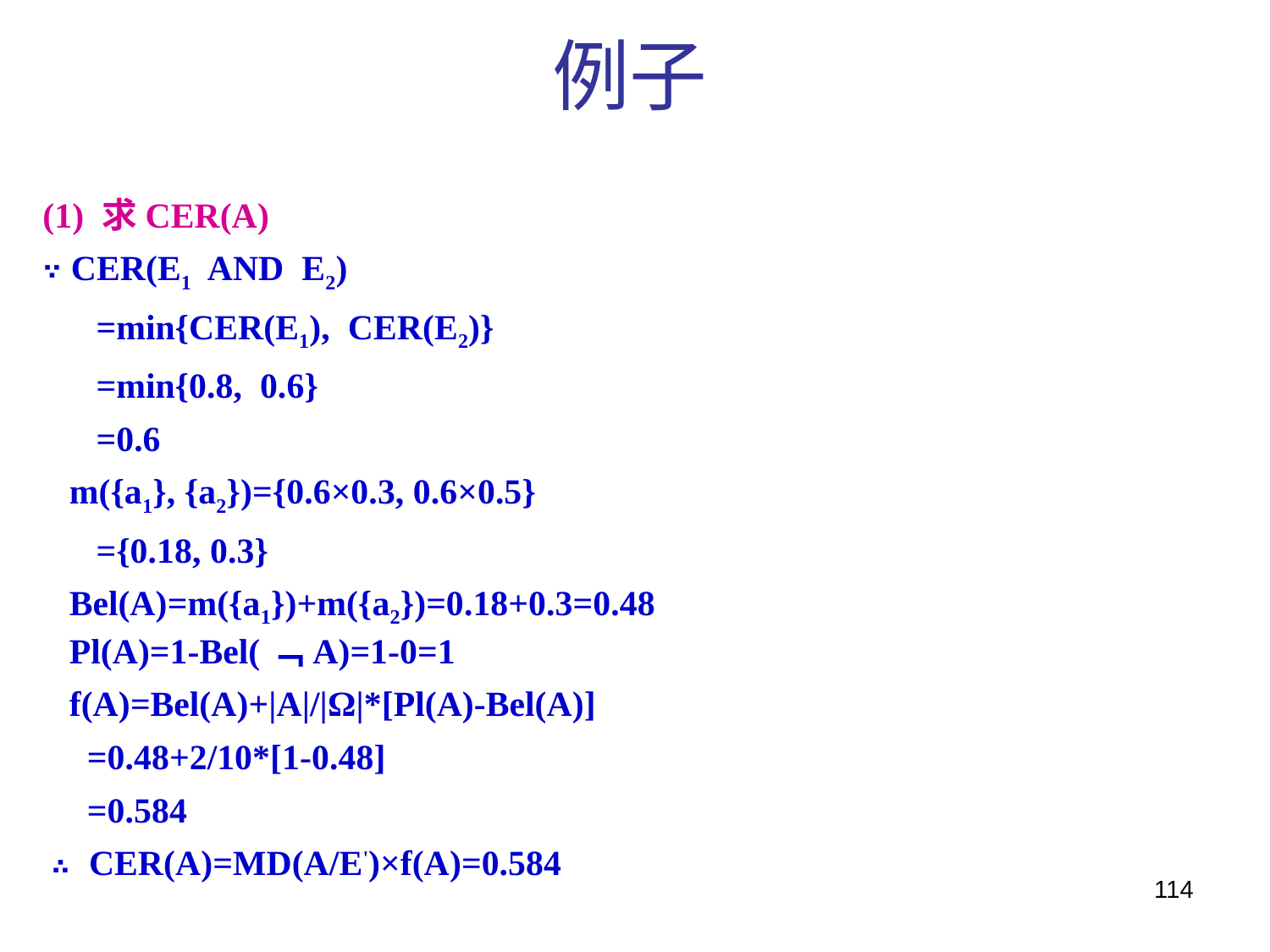

例子
(1) 求CER(A)
∵ CER(E1  AND  E2)
      =min{CER(E1),  CER(E2)}
      =min{0.8,  0.6}
      =0.6
   m({a1}, {a2})={0.6×0.3, 0.6×0.5}
      ={0.18, 0.3}
   Bel(A)=m({a1})+m({a2})=0.18+0.3=0.48
   Pl(A)=1-Bel(﹁A)=1-0=1
   f(A)=Bel(A)+|A|/|Ω|*[Pl(A)-Bel(A)]
     =0.48+2/10*[1-0.48]
     =0.584
 ∴  CER(A)=MD(A/E')×f(A)=0.584
114